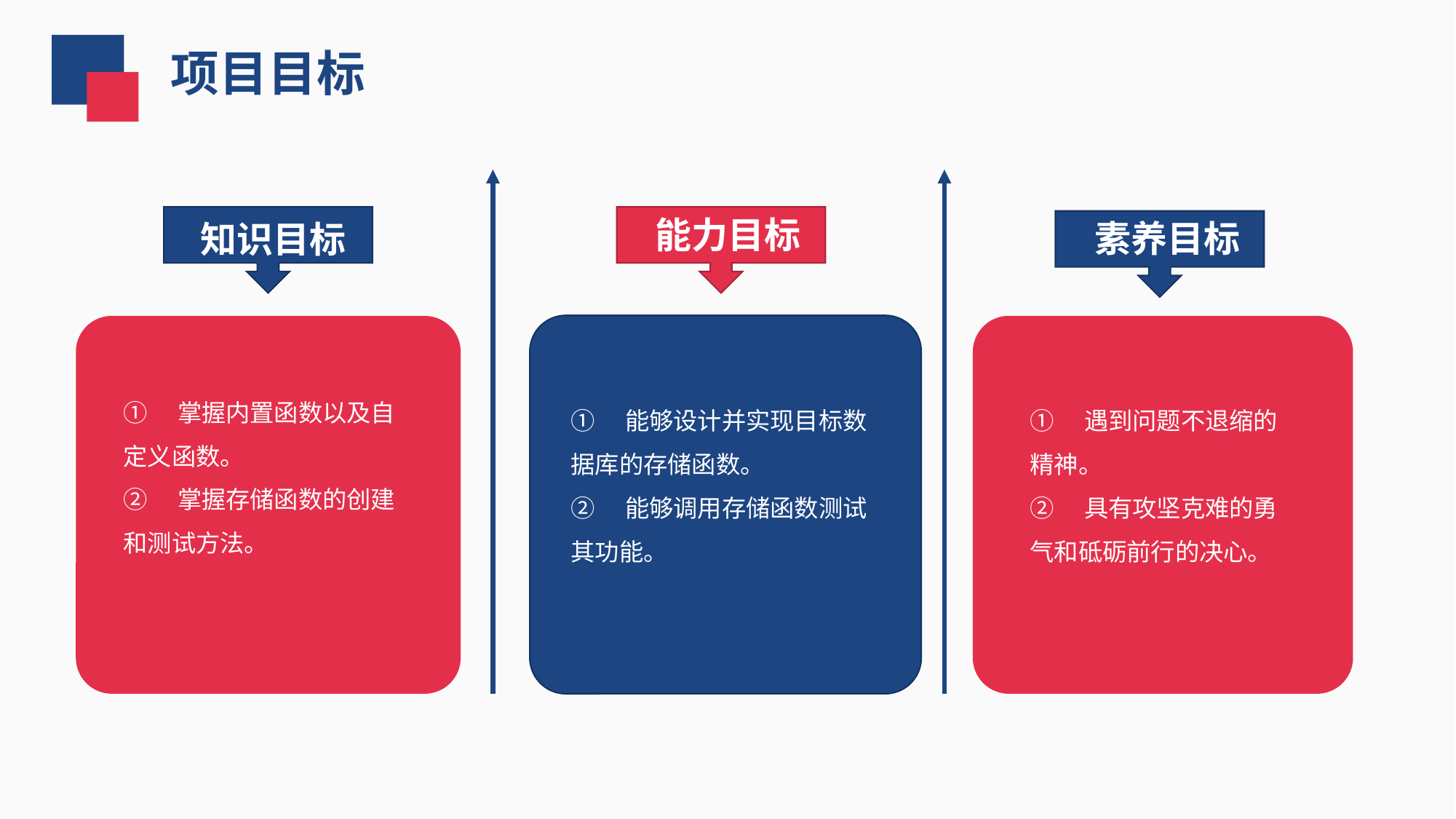

项目目标

  能力目标
  素养目标
  知识目标

①　掌握内置函数以及自定义函数。
②　掌握存储函数的创建和测试方法。
①　能够设计并实现目标数据库的存储函数。
②　能够调用存储函数测试其功能。
①　遇到问题不退缩的精神。
②　具有攻坚克难的勇气和砥砺前行的决心。